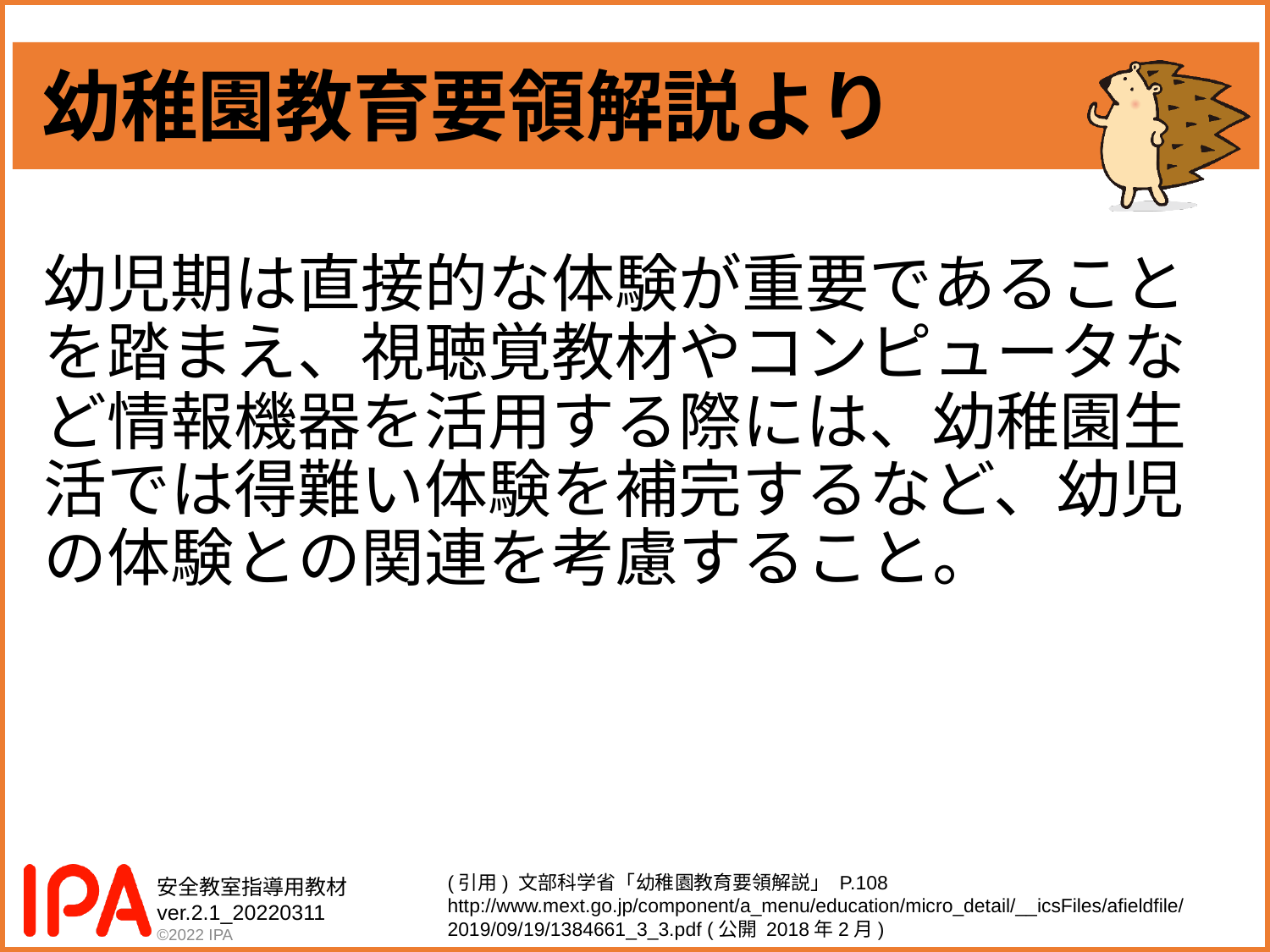

# 幼稚園教育要領解説より
幼児期は直接的な体験が重要であることを踏まえ、視聴覚教材やコンピュータなど情報機器を活用する際には、幼稚園生活では得難い体験を補完するなど、幼児の体験との関連を考慮すること。
(引用) 文部科学省「幼稚園教育要領解説」 P.108
http://www.mext.go.jp/component/a_menu/education/micro_detail/__icsFiles/afieldfile/2019/09/19/1384661_3_3.pdf (公開 2018年2月)